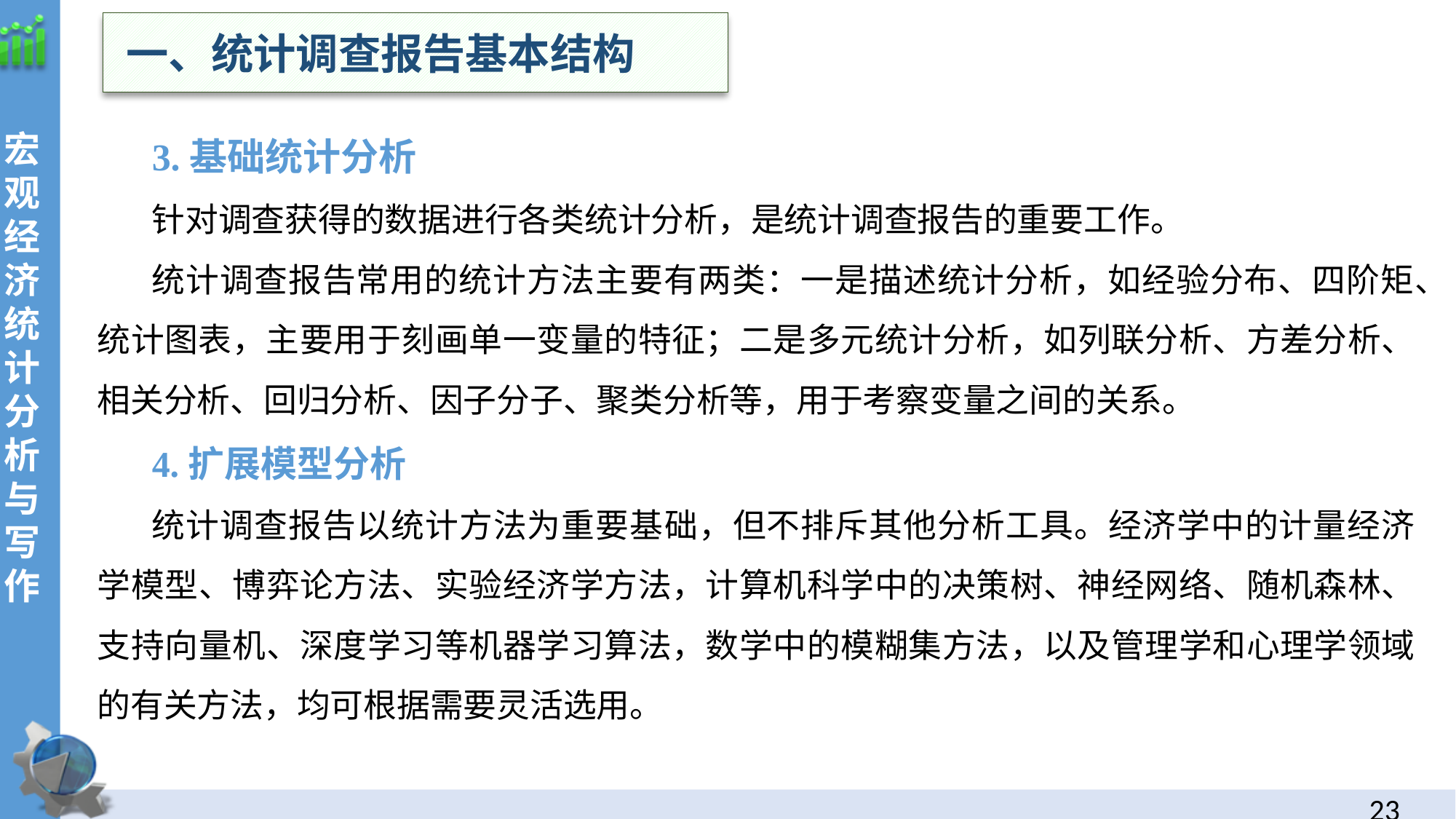

一、统计调查报告基本结构
3.基础统计分析
针对调查获得的数据进行各类统计分析，是统计调查报告的重要工作。
统计调查报告常用的统计方法主要有两类：一是描述统计分析，如经验分布、四阶矩、统计图表，主要用于刻画单一变量的特征；二是多元统计分析，如列联分析、方差分析、相关分析、回归分析、因子分子、聚类分析等，用于考察变量之间的关系。
4.扩展模型分析
统计调查报告以统计方法为重要基础，但不排斥其他分析工具。经济学中的计量经济学模型、博弈论方法、实验经济学方法，计算机科学中的决策树、神经网络、随机森林、支持向量机、深度学习等机器学习算法，数学中的模糊集方法，以及管理学和心理学领域的有关方法，均可根据需要灵活选用。

23